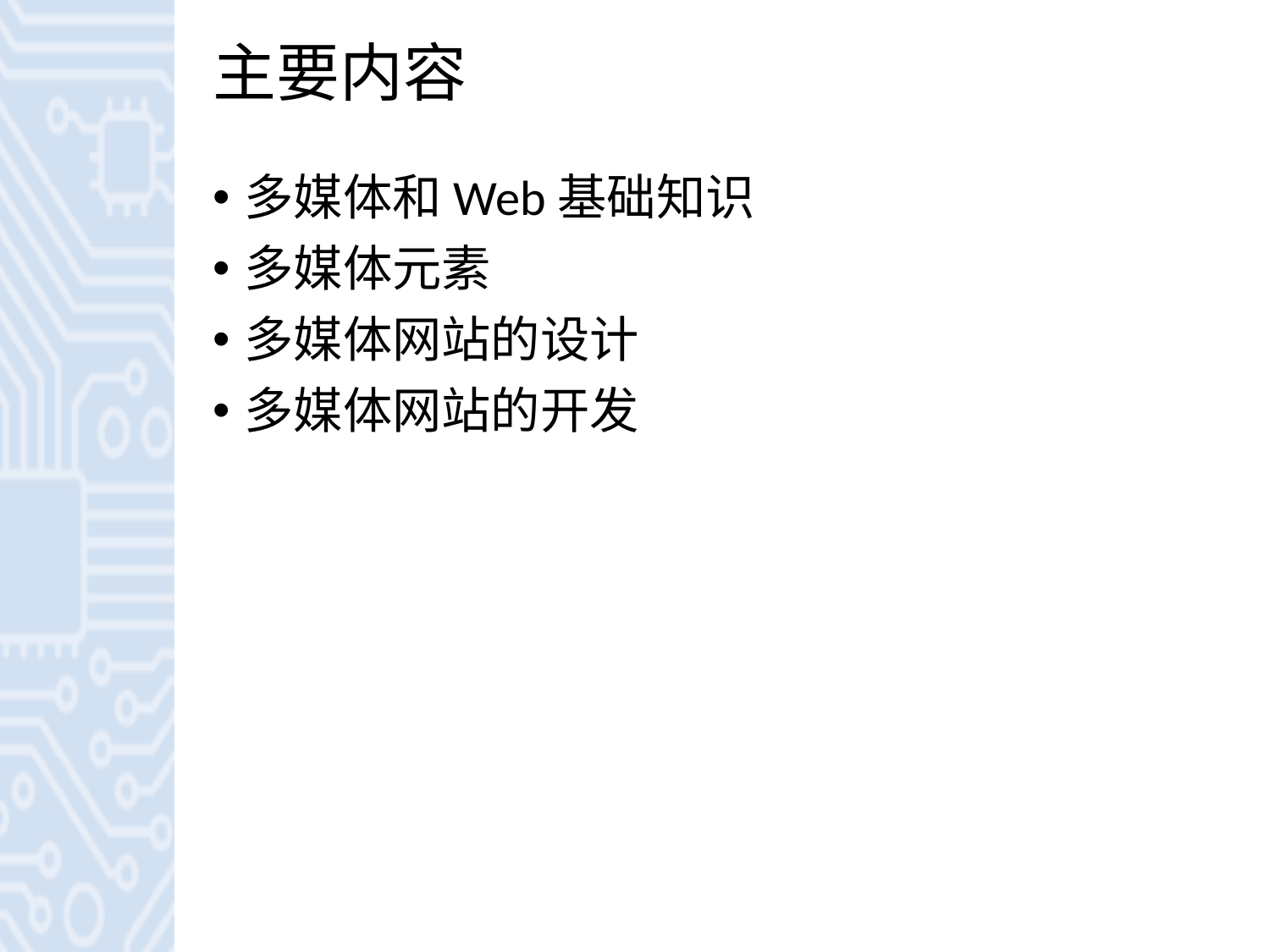

# 主要内容
多媒体和Web基础知识
多媒体元素
多媒体网站的设计
多媒体网站的开发